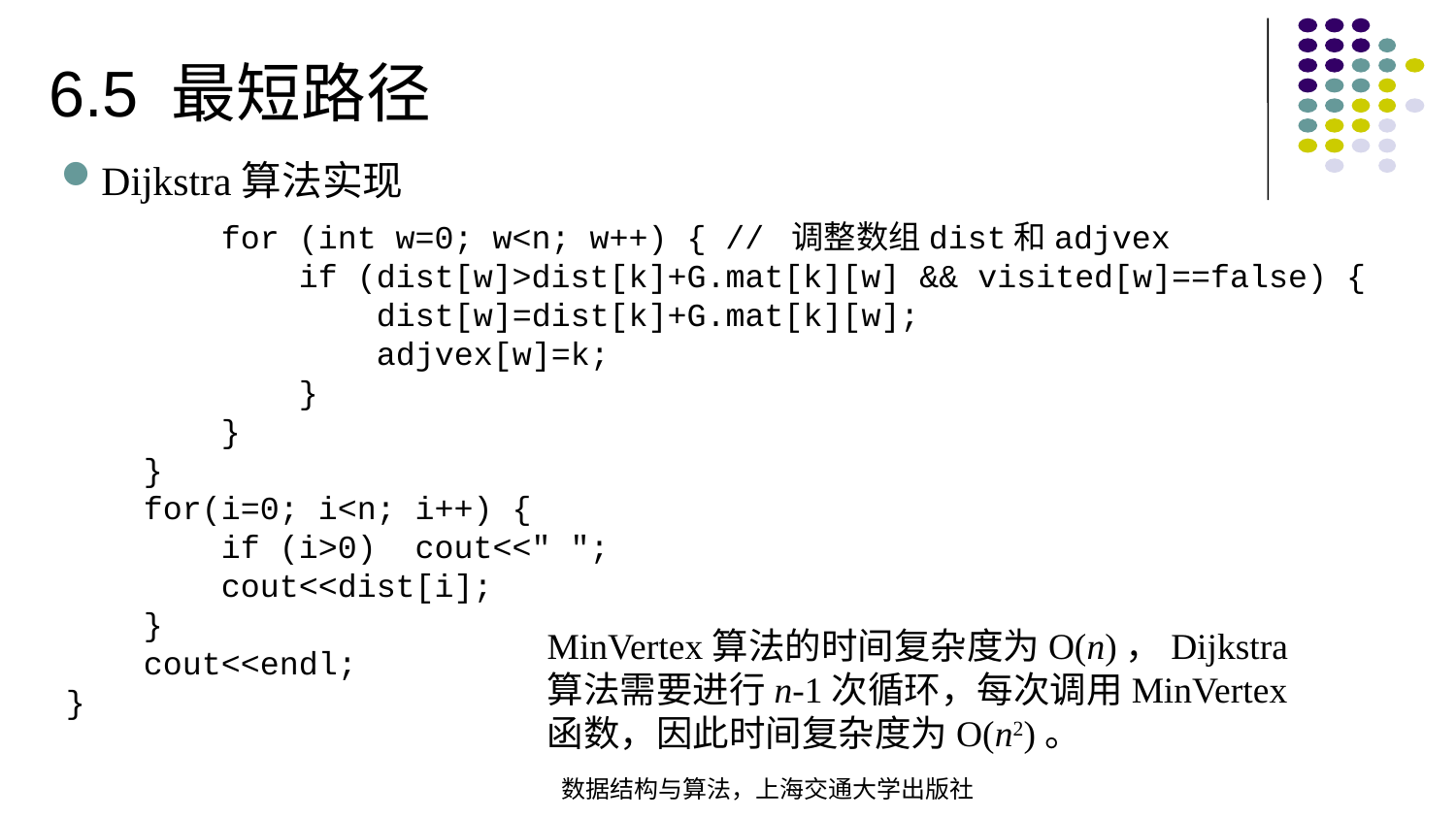

6.5 最短路径
Dijkstra算法实现
        for (int w=0; w<n; w++) { // 调整数组dist和adjvex            if (dist[w]>dist[k]+G.mat[k][w] && visited[w]==false) {                dist[w]=dist[k]+G.mat[k][w];                adjvex[w]=k;            }        }    }    for(i=0; i<n; i++) {        if (i>0)  cout<<" ";        cout<<dist[i];    }    cout<<endl;
}
MinVertex算法的时间复杂度为O(n)，Dijkstra算法需要进行n-1次循环，每次调用MinVertex函数，因此时间复杂度为O(n2)。